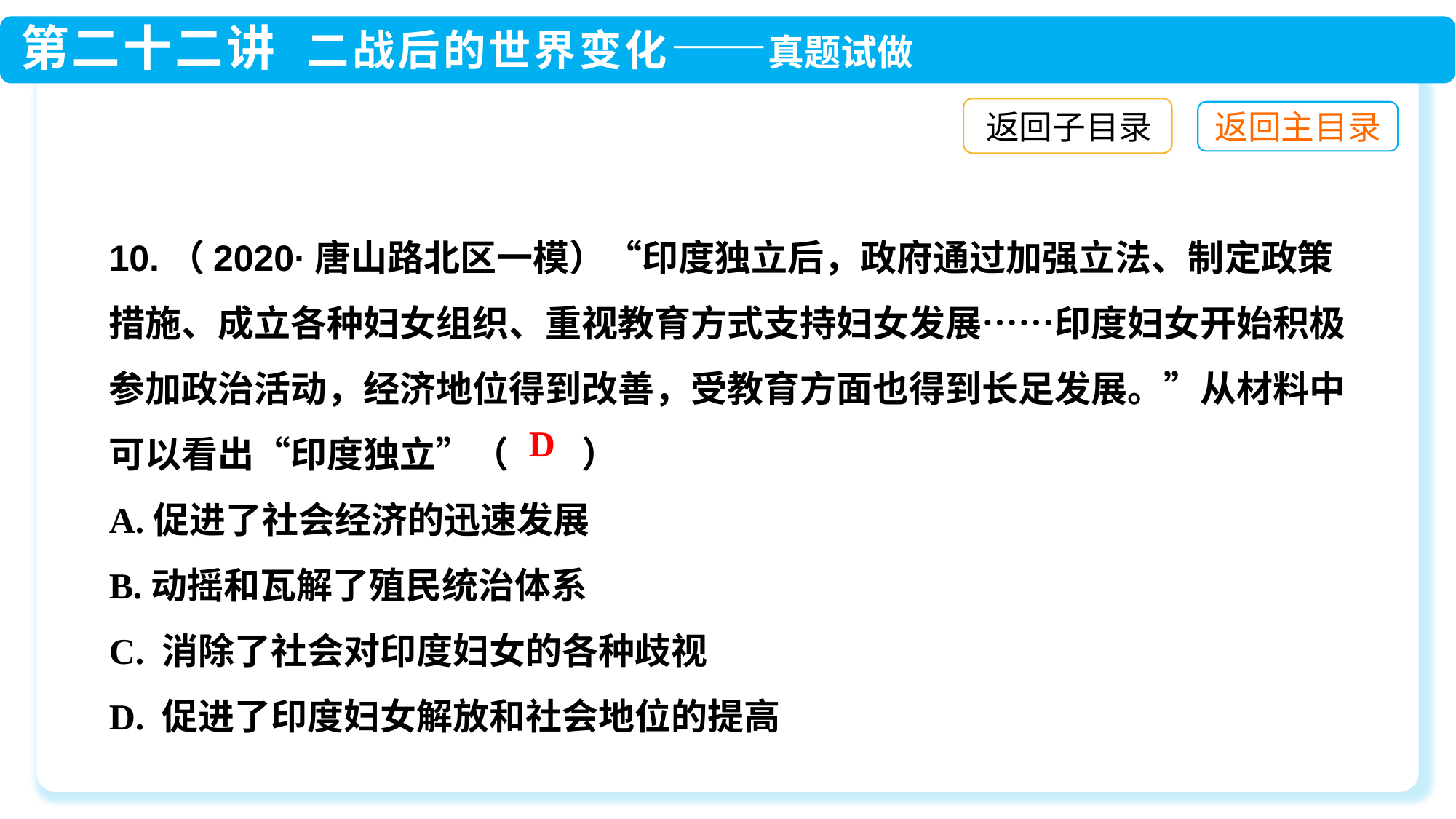

返回子目录
10.（2020·唐山路北区一模）“印度独立后，政府通过加强立法、制定政策措施、成立各种妇女组织、重视教育方式支持妇女发展……印度妇女开始积极参加政治活动，经济地位得到改善，受教育方面也得到长足发展。”从材料中可以看出“印度独立”（　　）
A.促进了社会经济的迅速发展
B.动摇和瓦解了殖民统治体系
C. 消除了社会对印度妇女的各种歧视
D. 促进了印度妇女解放和社会地位的提高
D